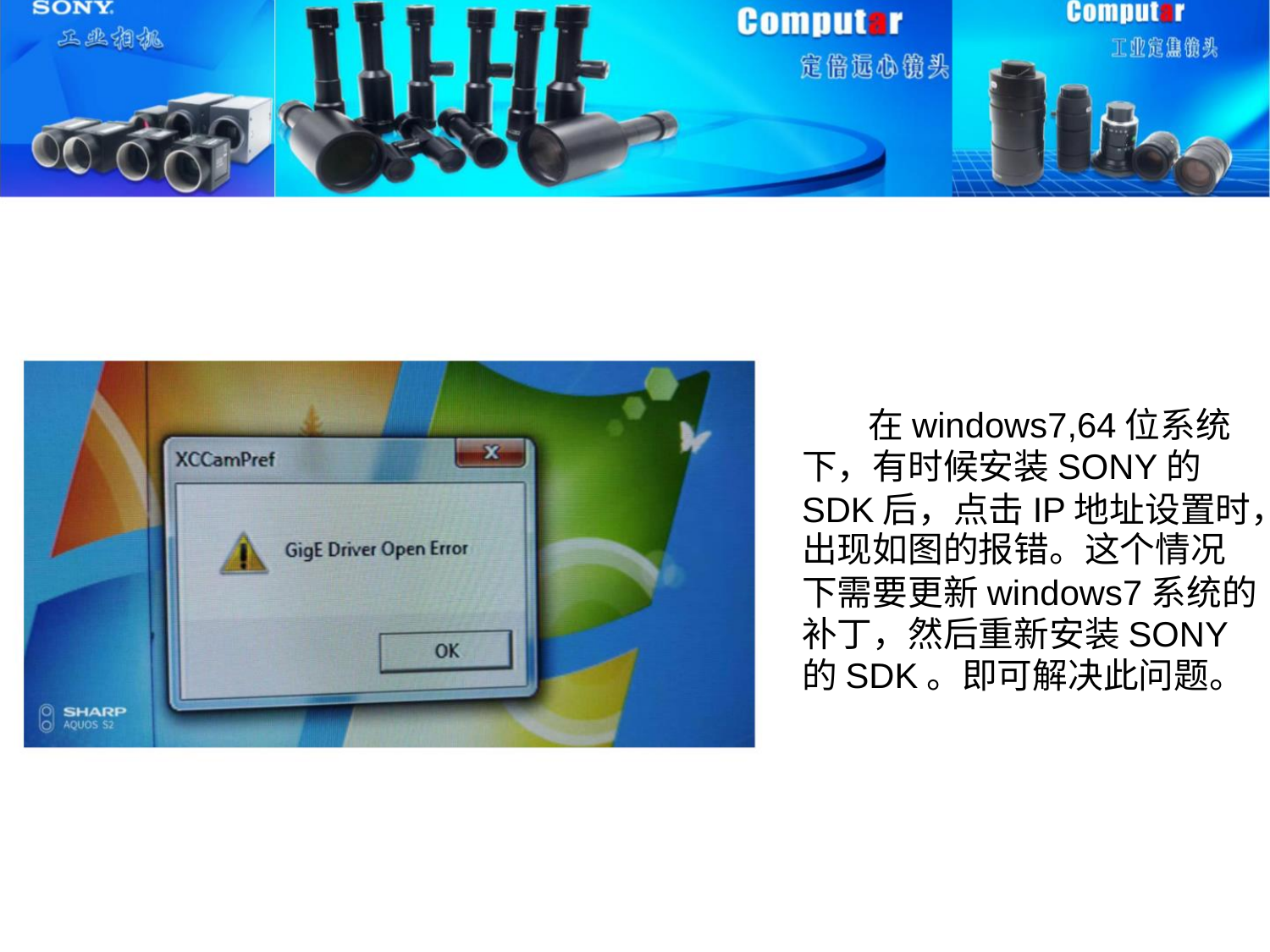

在windows7,64位系统
下，有时候安装SONY的
SDK后，点击IP地址设置时，
出现如图的报错。这个情况
下需要更新windows7系统的
补丁，然后重新安装SONY
的SDK。即可解决此问题。